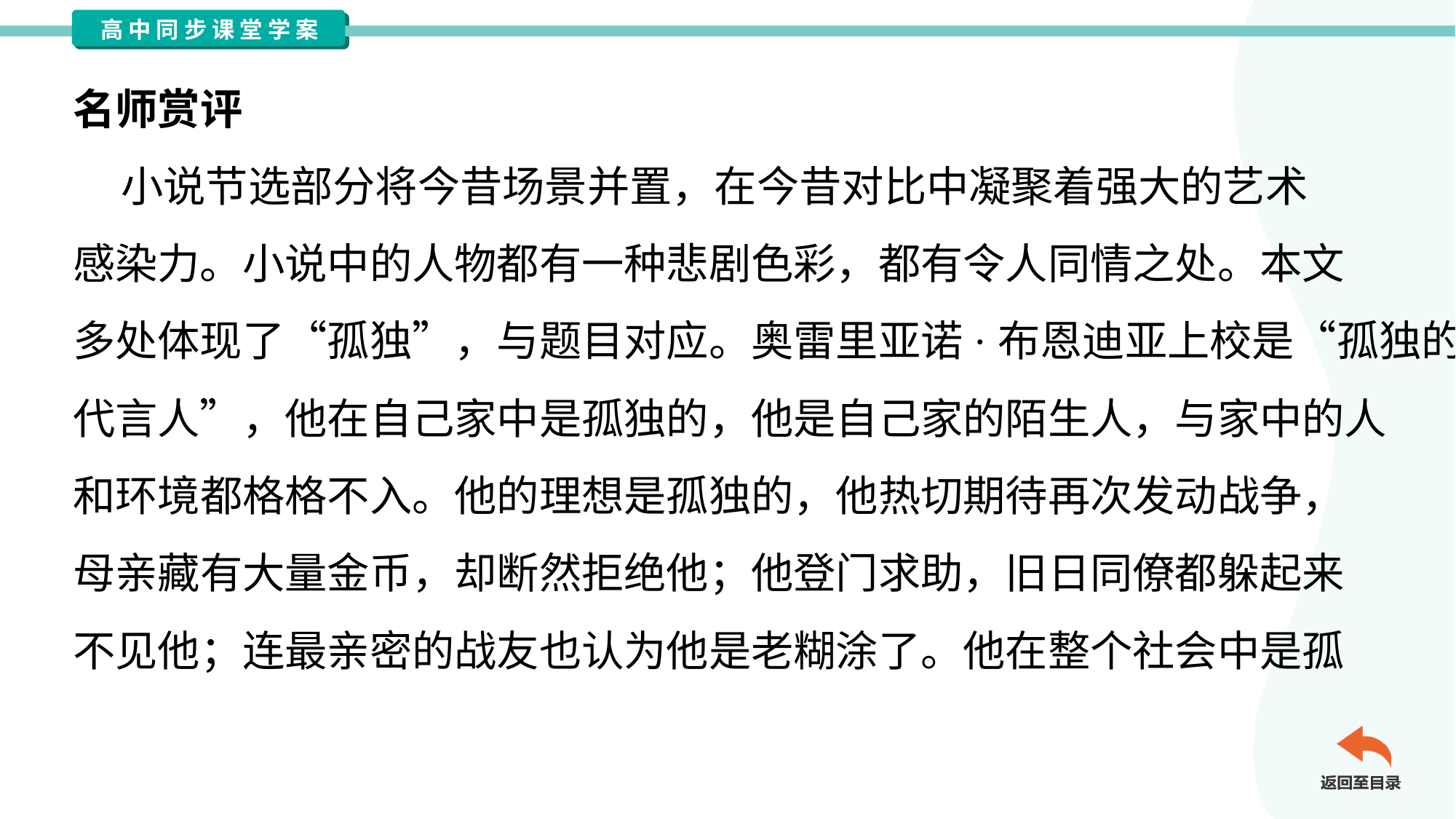

名师赏评
    小说节选部分将今昔场景并置，在今昔对比中凝聚着强大的艺术
感染力。小说中的人物都有一种悲剧色彩，都有令人同情之处。本文
多处体现了“孤独”，与题目对应。奥雷里亚诺·布恩迪亚上校是“孤独的
代言人”，他在自己家中是孤独的，他是自己家的陌生人，与家中的人
和环境都格格不入。他的理想是孤独的，他热切期待再次发动战争，
母亲藏有大量金币，却断然拒绝他；他登门求助，旧日同僚都躲起来
不见他；连最亲密的战友也认为他是老糊涂了。他在整个社会中是孤